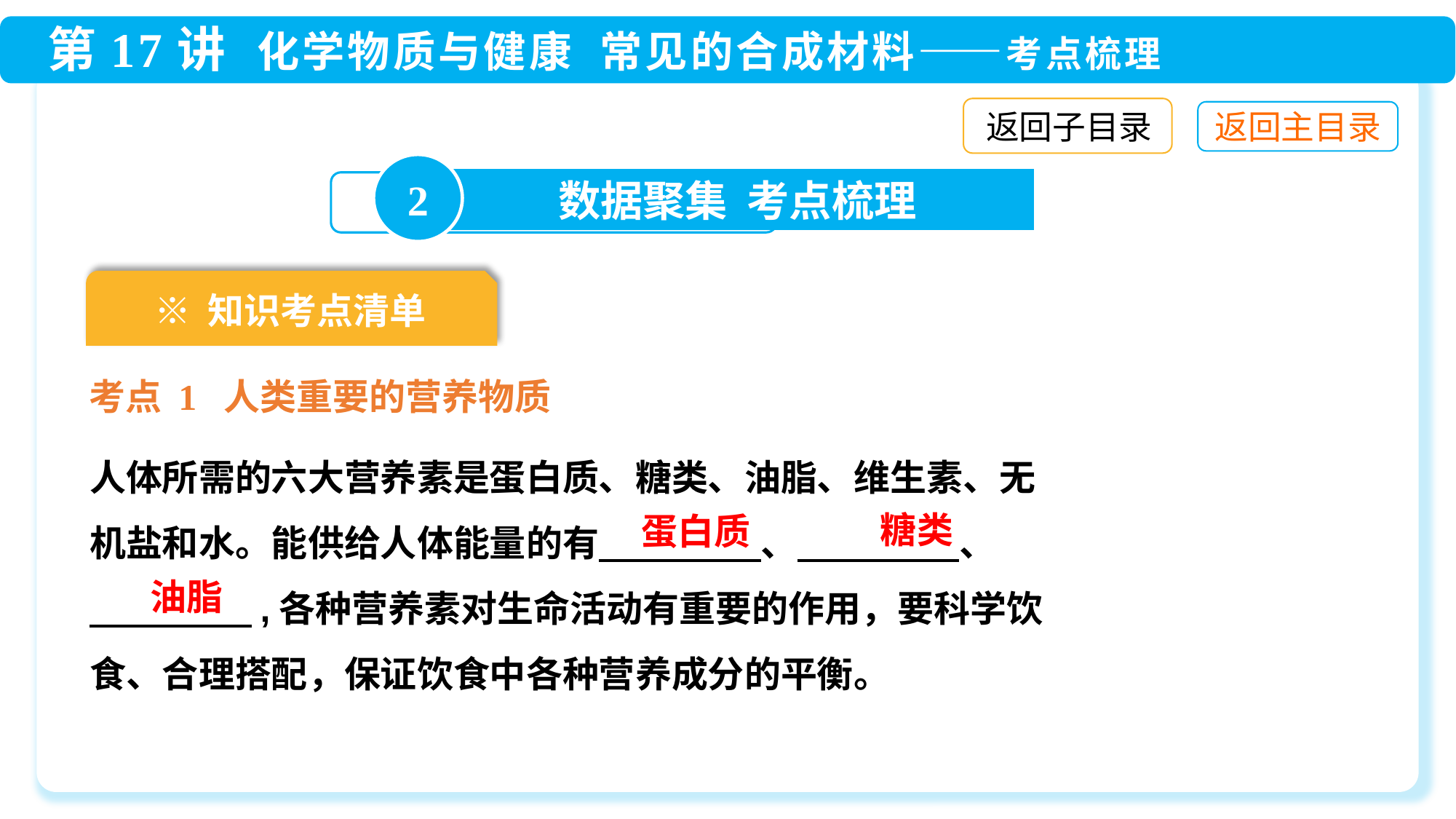

返回子目录

2
数据聚集  考点梳理

※ 知识考点清单
考点 1  人类重要的营养物质
人体所需的六大营养素是蛋白质、糖类、油脂、维生素、无机盐和水。能供给人体能量的有　　　  　、　　　  　、
　　  　　,各种营养素对生命活动有重要的作用，要科学饮食、合理搭配，保证饮食中各种营养成分的平衡。
糖类
蛋白质
油脂